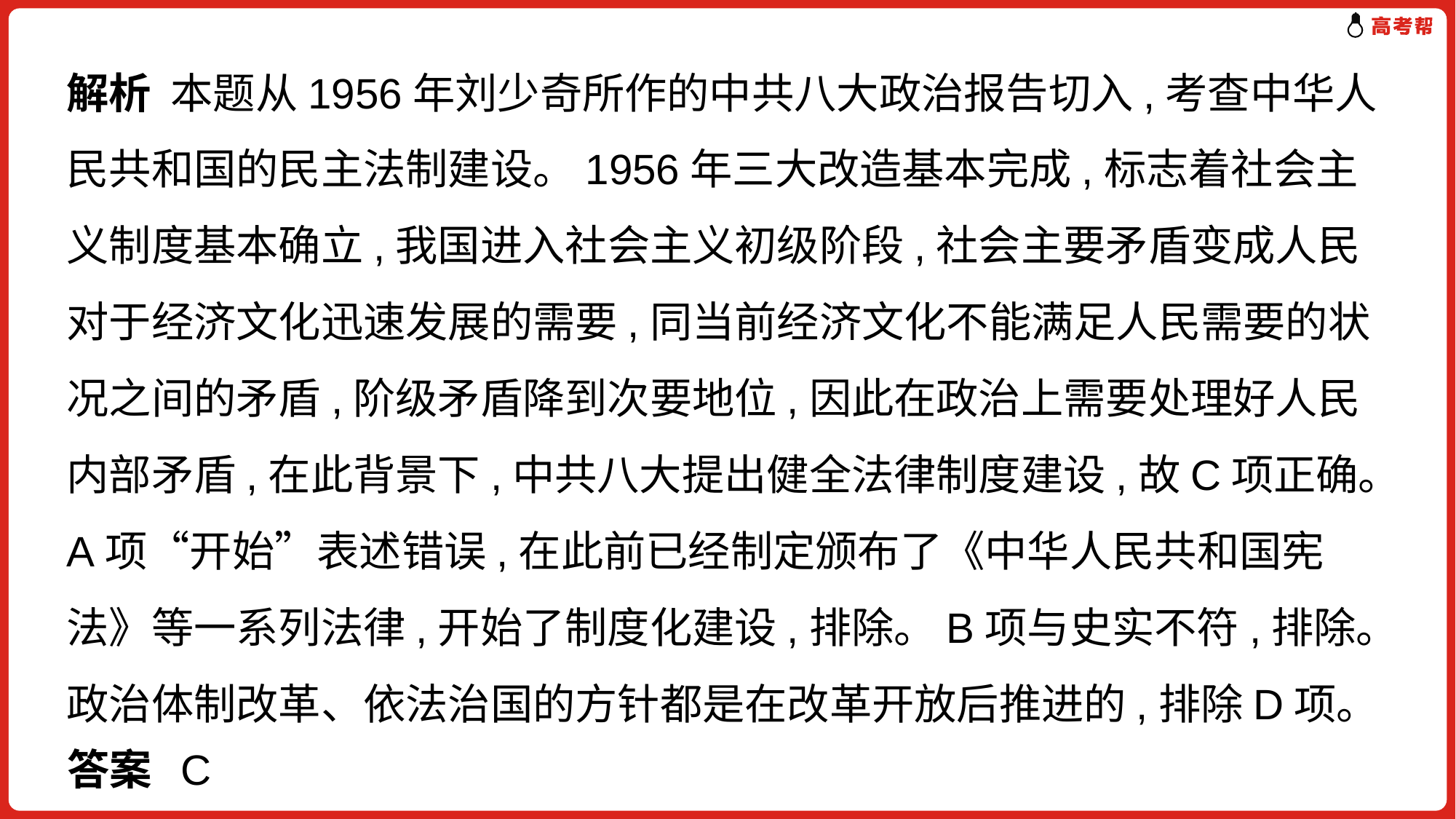

解析  本题从1956年刘少奇所作的中共八大政治报告切入,考查中华人民共和国的民主法制建设。1956年三大改造基本完成,标志着社会主义制度基本确立,我国进入社会主义初级阶段,社会主要矛盾变成人民对于经济文化迅速发展的需要,同当前经济文化不能满足人民需要的状况之间的矛盾,阶级矛盾降到次要地位,因此在政治上需要处理好人民内部矛盾,在此背景下,中共八大提出健全法律制度建设,故C项正确。A项“开始”表述错误,在此前已经制定颁布了《中华人民共和国宪法》等一系列法律,开始了制度化建设,排除。B项与史实不符,排除。政治体制改革、依法治国的方针都是在改革开放后推进的,排除D项。
答案  C